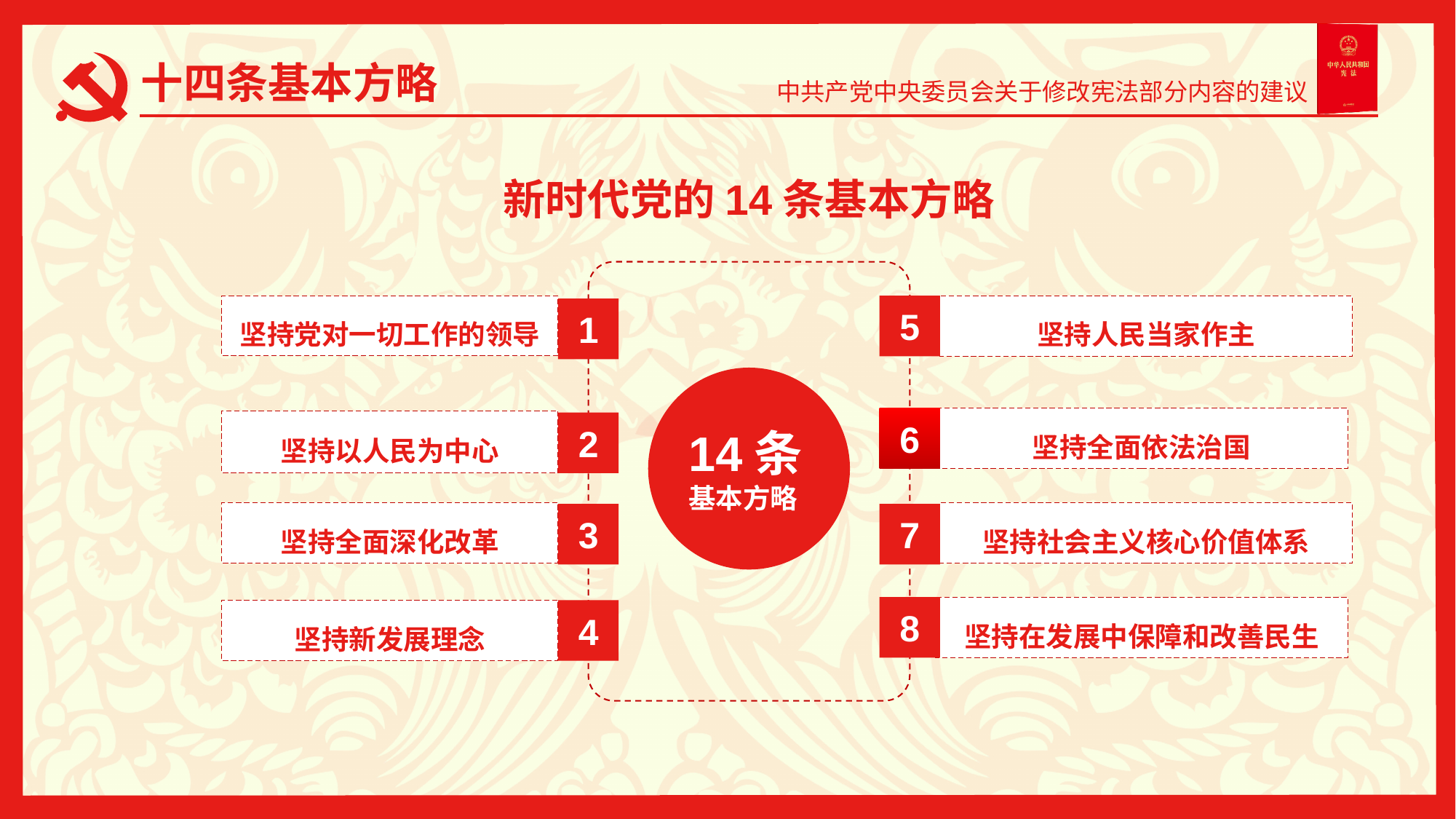

十四条基本方略
新时代党的14条基本方略

5
坚持人民当家作主
坚持党对一切工作的领导
1
14条
基本方略
坚持全面依法治国
6
坚持以人民为中心
2
坚持全面深化改革
3
坚持社会主义核心价值体系
7
8
坚持在发展中保障和改善民生
坚持新发展理念
4